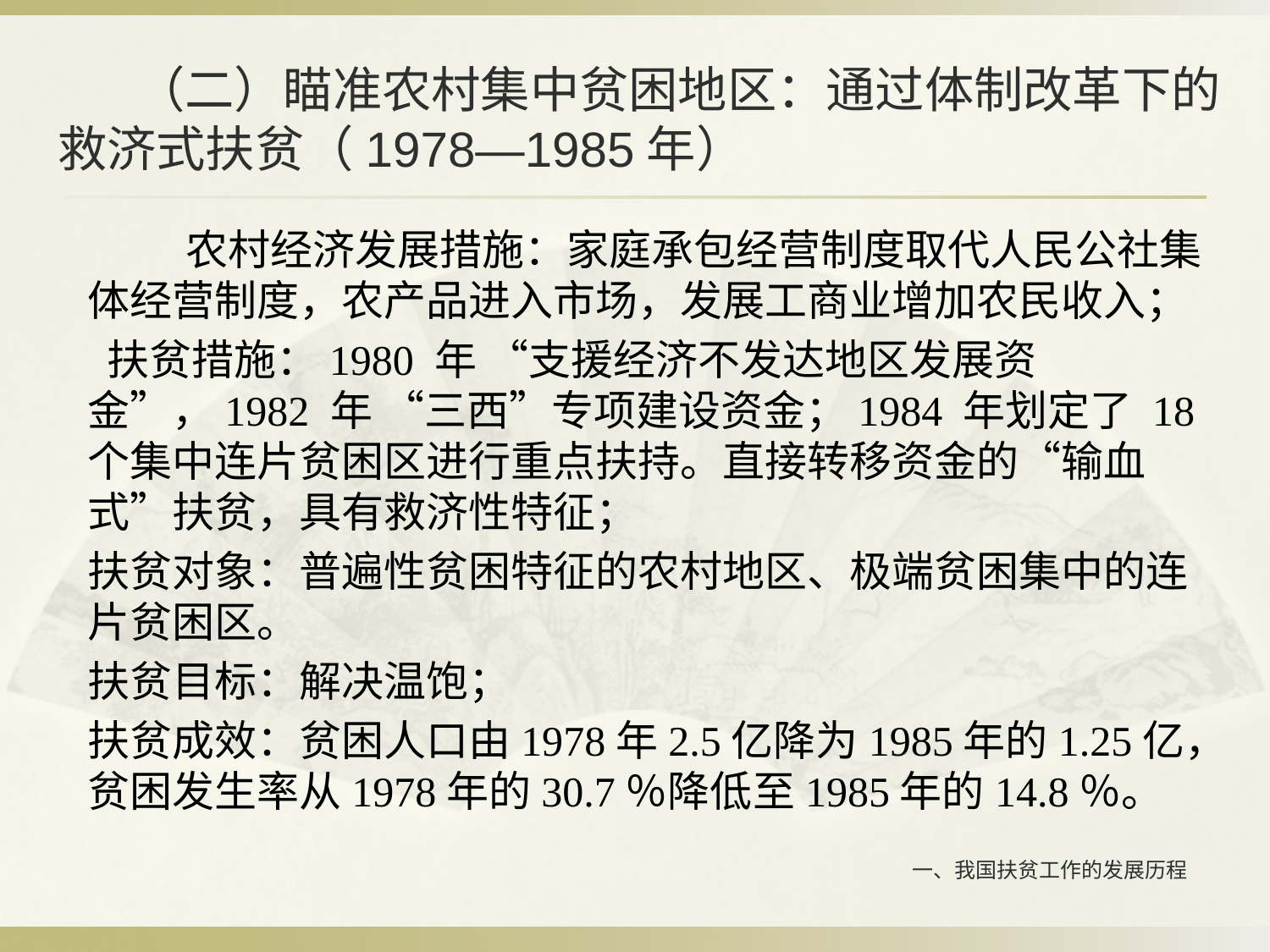

# （二）瞄准农村集中贫困地区：通过体制改革下的救济式扶贫（1978—1985年）

           农村经济发展措施：家庭承包经营制度取代人民公社集体经营制度，农产品进入市场，发展工商业增加农民收入；
 扶贫措施：1980 年 “支援经济不发达地区发展资金”，1982 年 “三西”专项建设资金；1984 年划定了 18 个集中连片贫困区进行重点扶持。直接转移资金的“输血式”扶贫，具有救济性特征；
扶贫对象：普遍性贫困特征的农村地区、极端贫困集中的连片贫困区。
扶贫目标：解决温饱；
扶贫成效：贫困人口由1978年2.5亿降为1985年的1.25亿，贫困发生率从1978年的30.7％降低至1985年的14.8％。
一、我国扶贫工作的发展历程